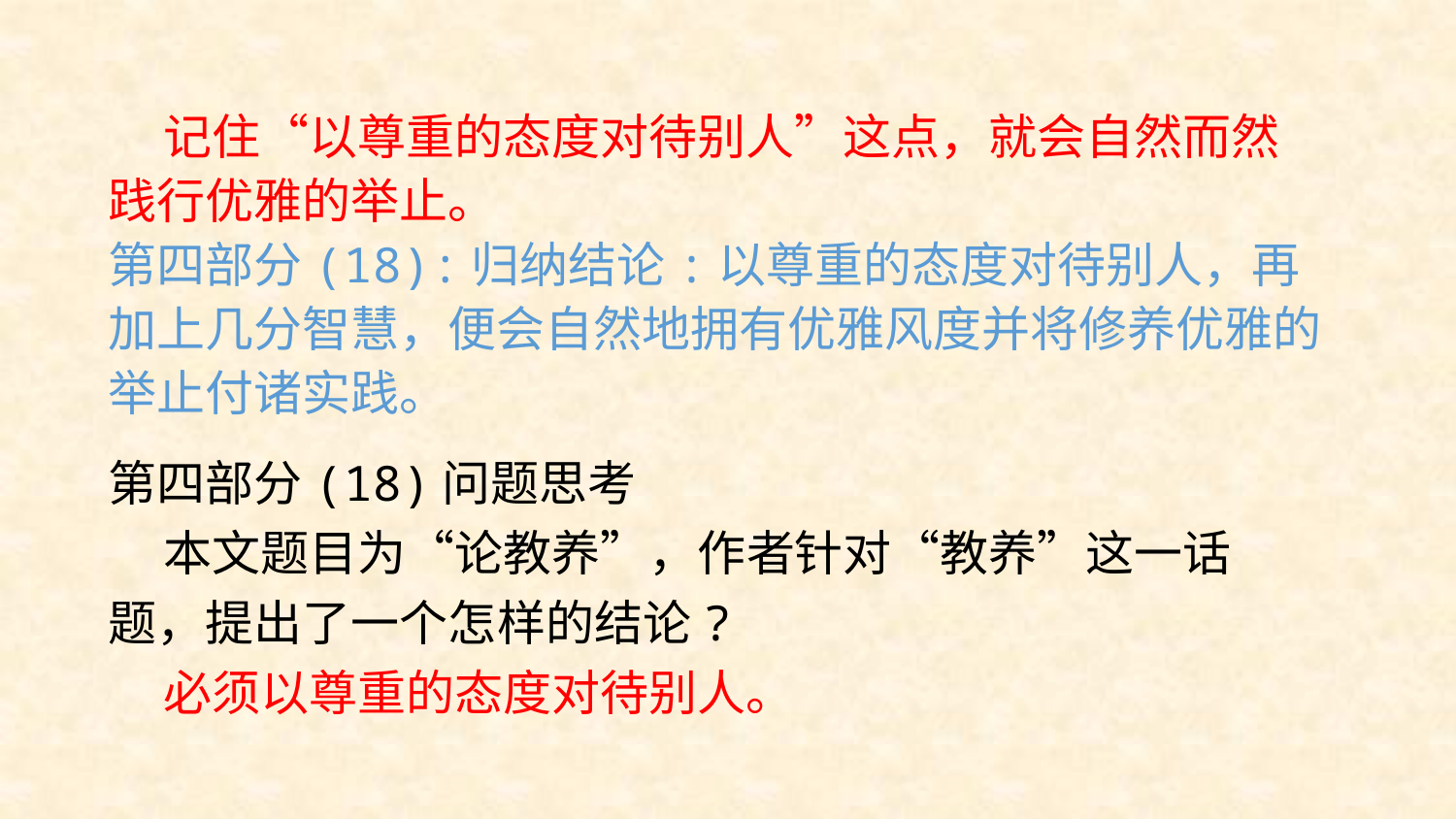

记住“以尊重的态度对待别人”这点，就会自然而然践行优雅的举止。
第四部分(18):归纳结论:以尊重的态度对待别人，再加上几分智慧，便会自然地拥有优雅风度并将修养优雅的举止付诸实践。
第四部分(18)问题思考
    本文题目为“论教养”，作者针对“教养”这一话题，提出了一个怎样的结论?
    必须以尊重的态度对待别人。